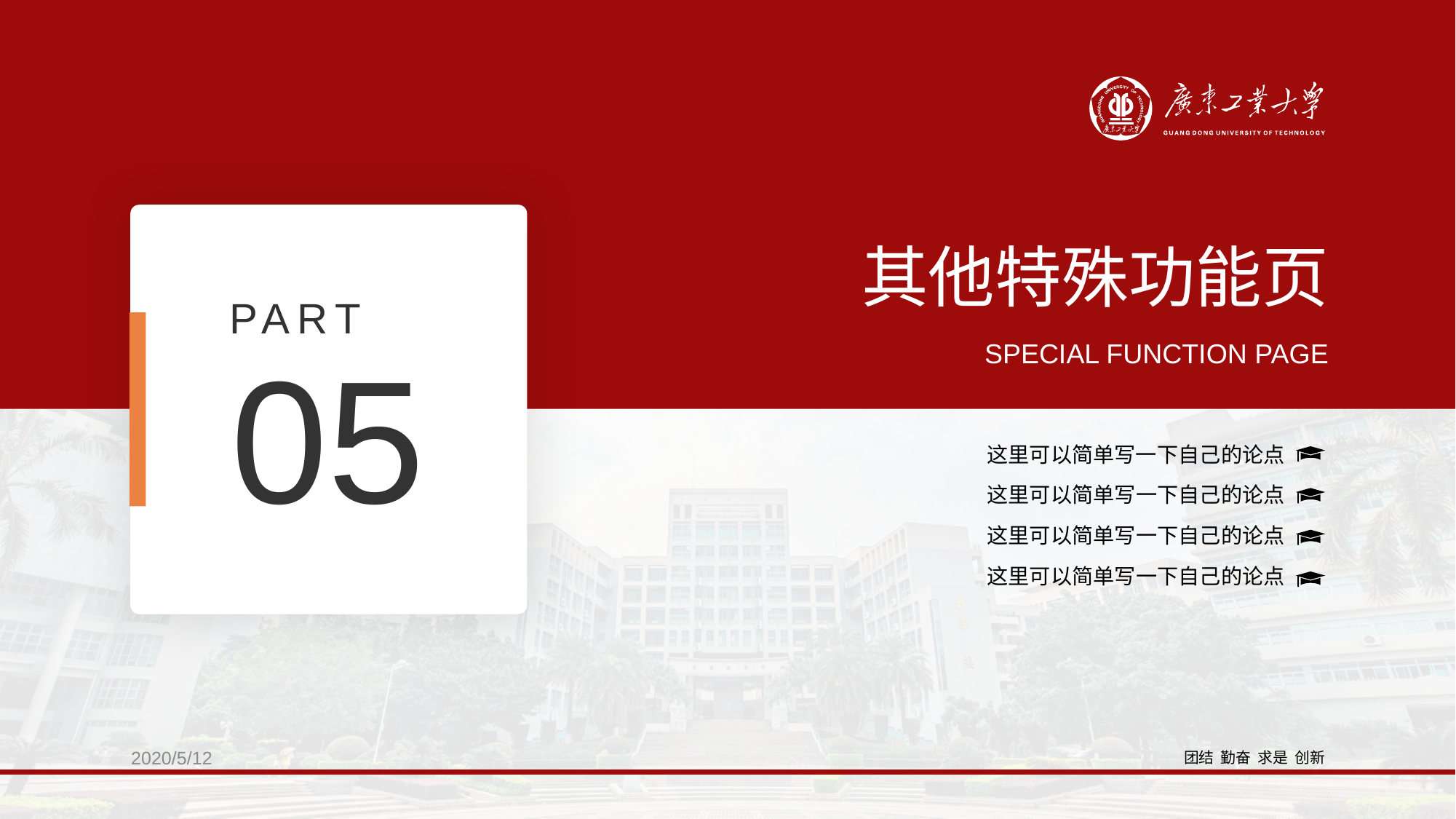

其他特殊功能页
PART
SPECIAL FUNCTION PAGE
05
这里可以简单写一下自己的论点
这里可以简单写一下自己的论点

这里可以简单写一下自己的论点

这里可以简单写一下自己的论点